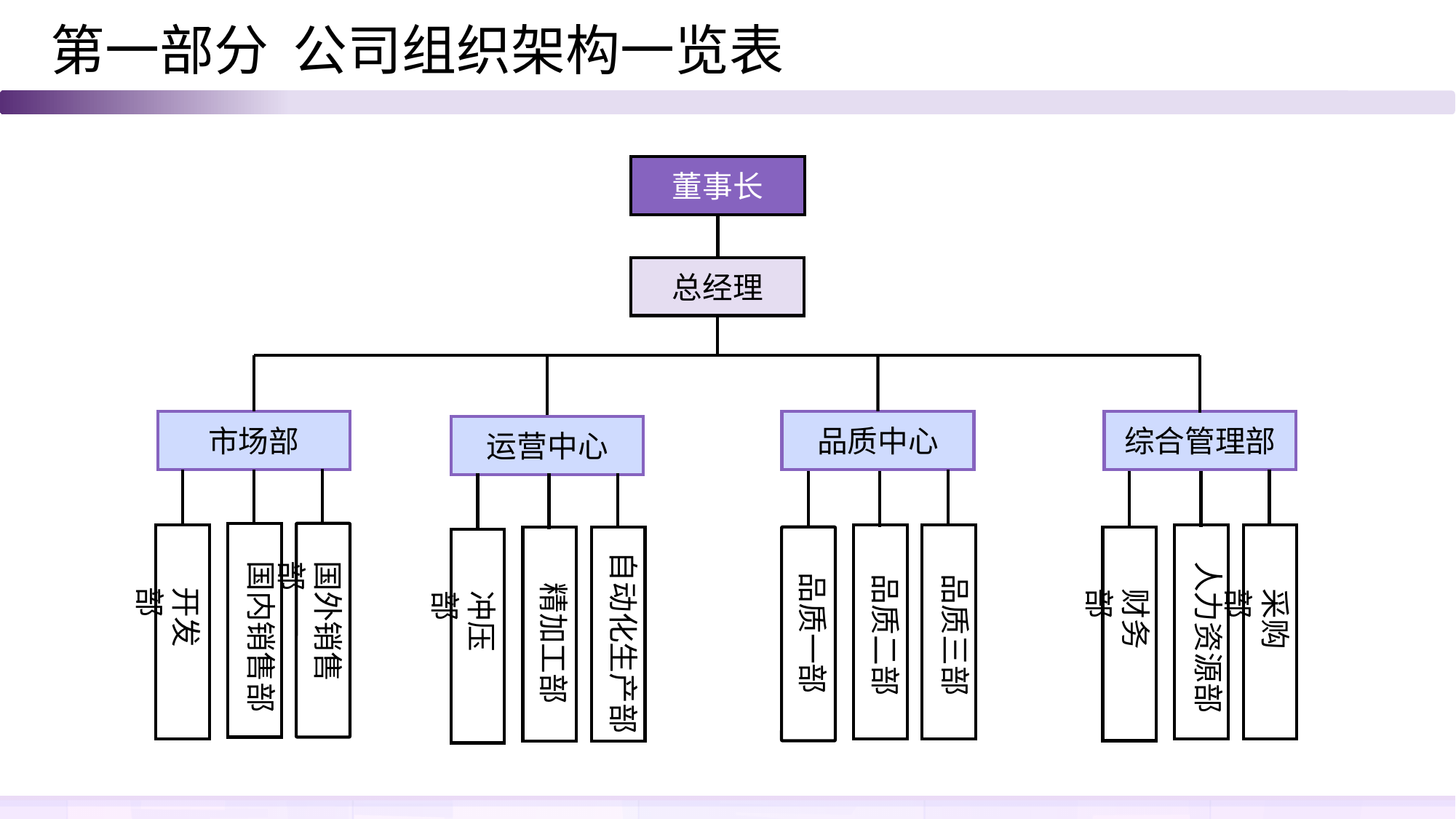

第一部分  公司组织架构一览表
董事长
总经理
市场部
综合管理部
品质中心
运营中心
自动化生产部
国内销售部
国外销售部
人力资源部
品质一部
品质二部
品质三部
精加工部
开发部
财务部
采购部
冲压部